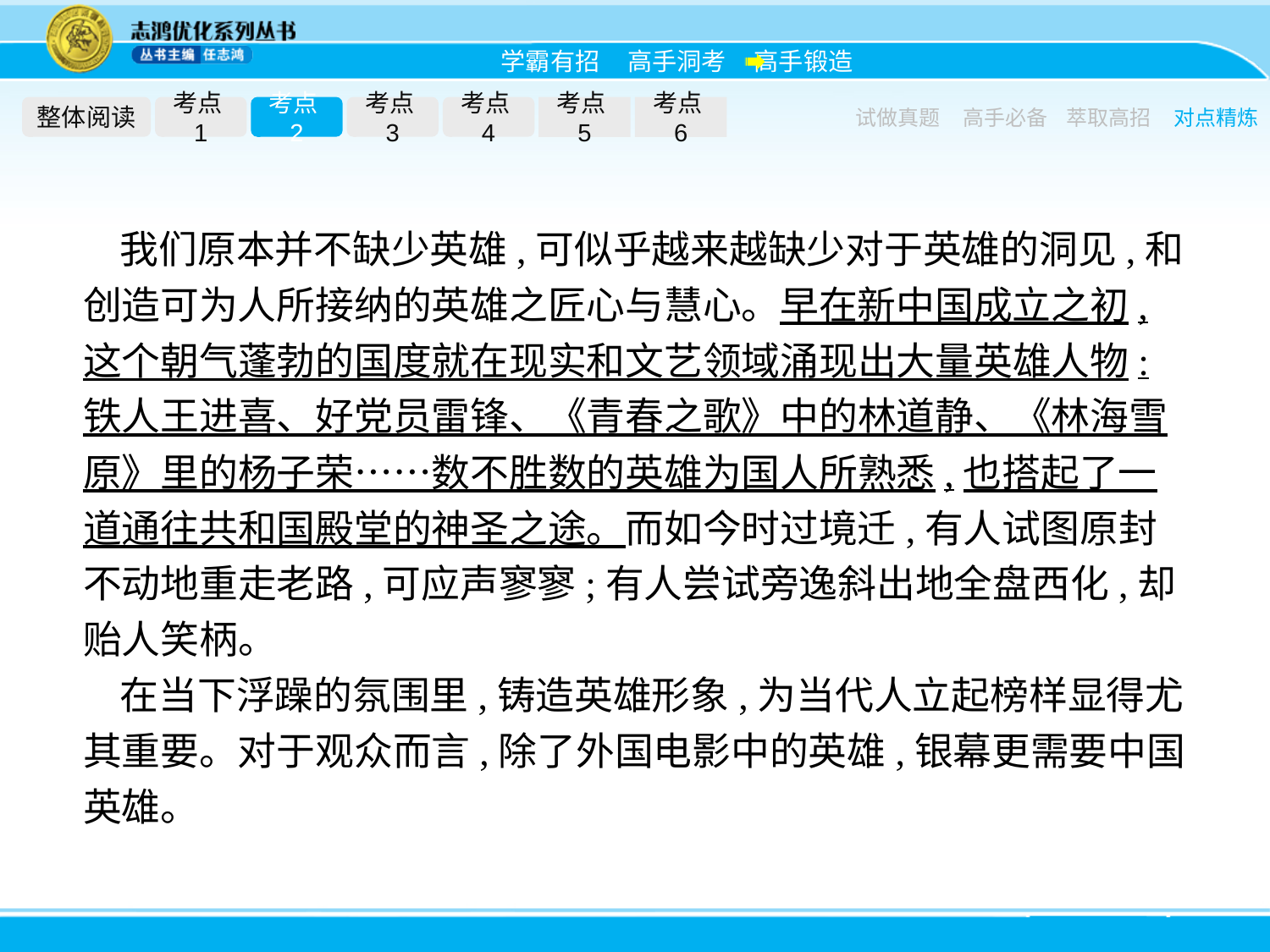

整体阅读
考点1
考点2
考点3
考点4
考点5
考点6
试做真题
高手必备
萃取高招
对点精炼
我们原本并不缺少英雄,可似乎越来越缺少对于英雄的洞见,和创造可为人所接纳的英雄之匠心与慧心。早在新中国成立之初,这个朝气蓬勃的国度就在现实和文艺领域涌现出大量英雄人物:铁人王进喜、好党员雷锋、《青春之歌》中的林道静、《林海雪原》里的杨子荣……数不胜数的英雄为国人所熟悉,也搭起了一道通往共和国殿堂的神圣之途。而如今时过境迁,有人试图原封不动地重走老路,可应声寥寥;有人尝试旁逸斜出地全盘西化,却贻人笑柄。
在当下浮躁的氛围里,铸造英雄形象,为当代人立起榜样显得尤其重要。对于观众而言,除了外国电影中的英雄,银幕更需要中国英雄。